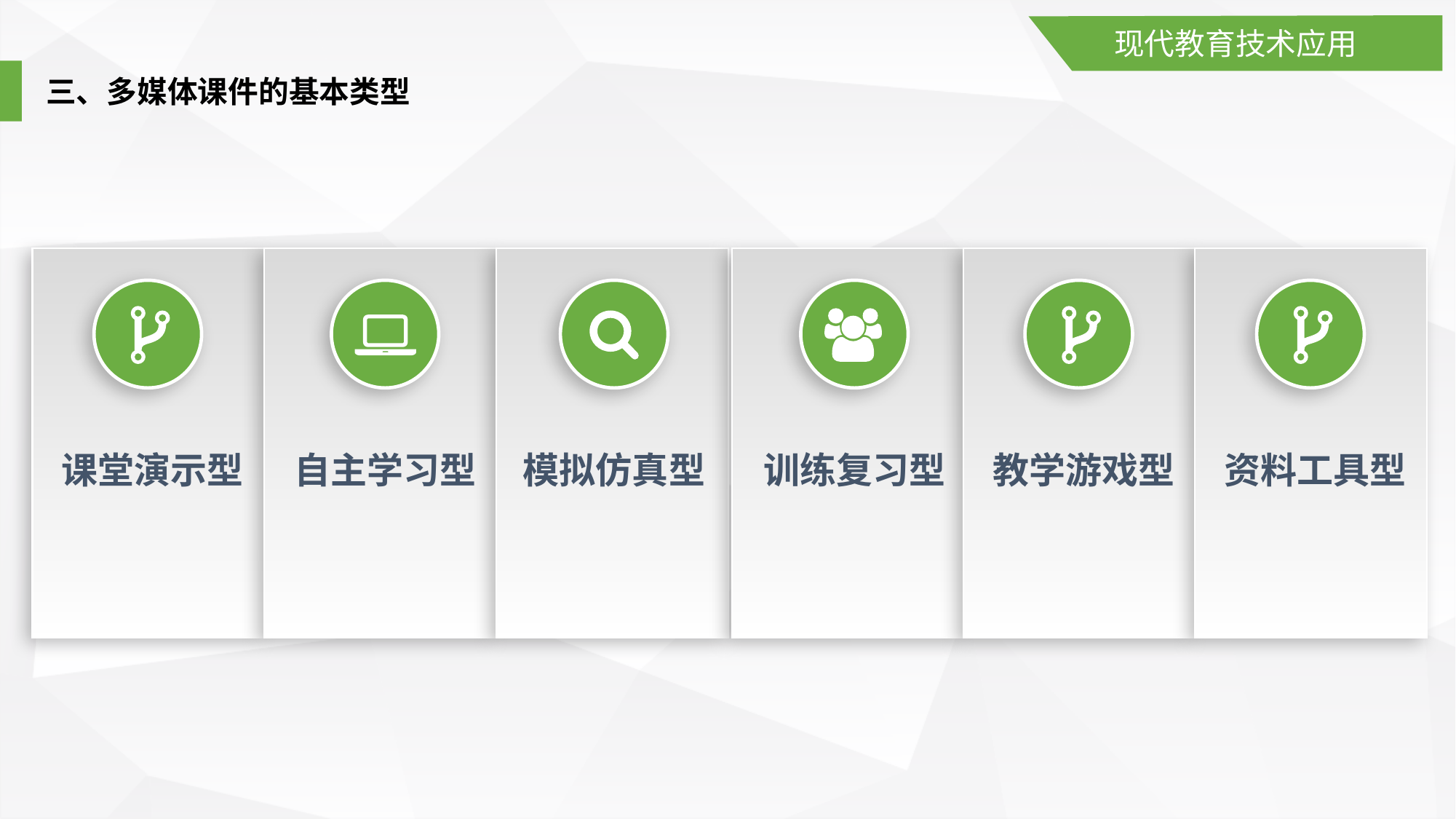

现代教育技术应用

三、多媒体课件的基本类型

课堂演示型
自主学习型
模拟仿真型
训练复习型
教学游戏型
资料工具型